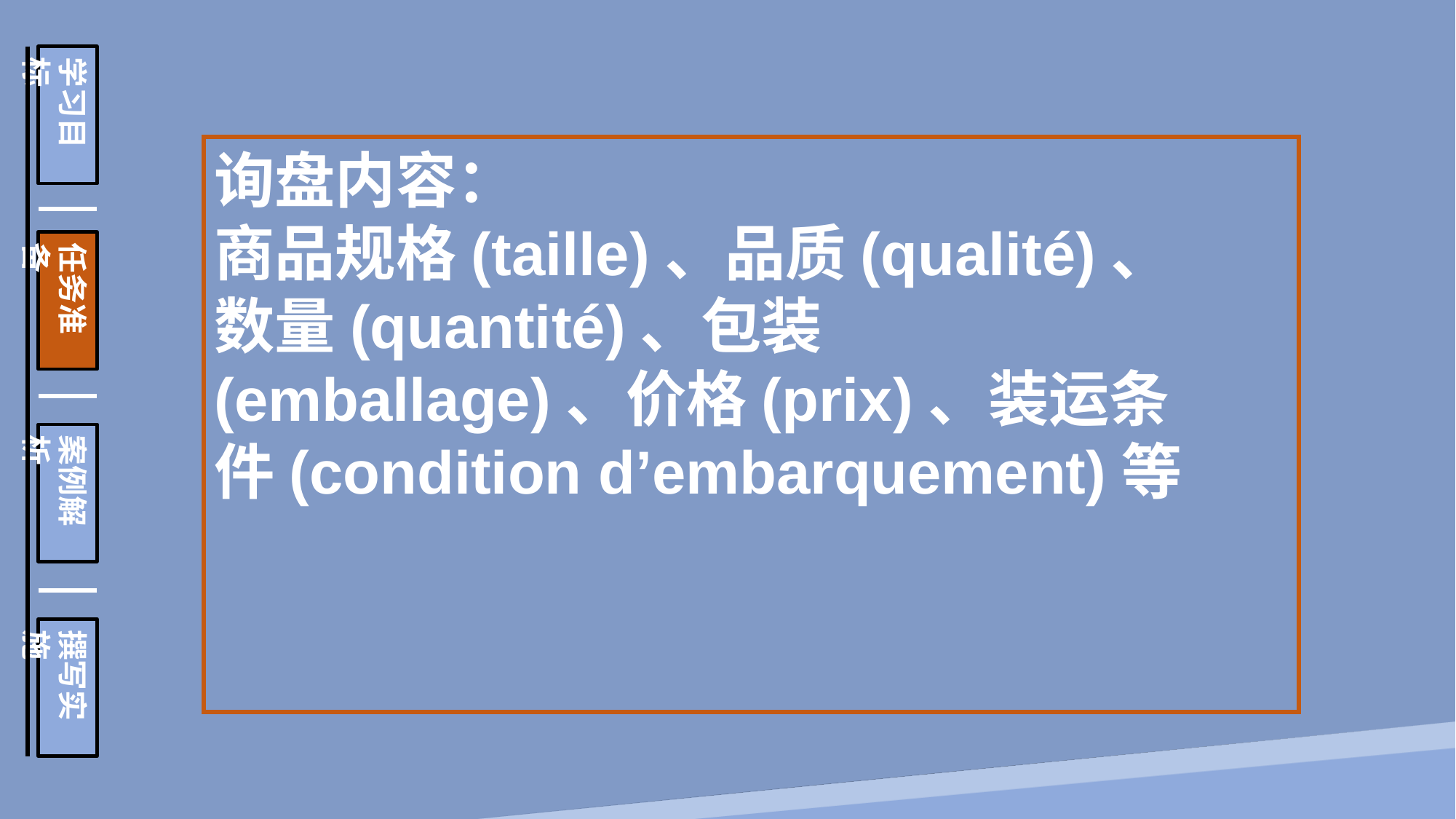

学习目标
任务准备
案例解析
撰写实施
询盘内容：
商品规格(taille)、品质(qualité)、数量(quantité)、包装(emballage)、价格(prix)、装运条件(condition d’embarquement)等